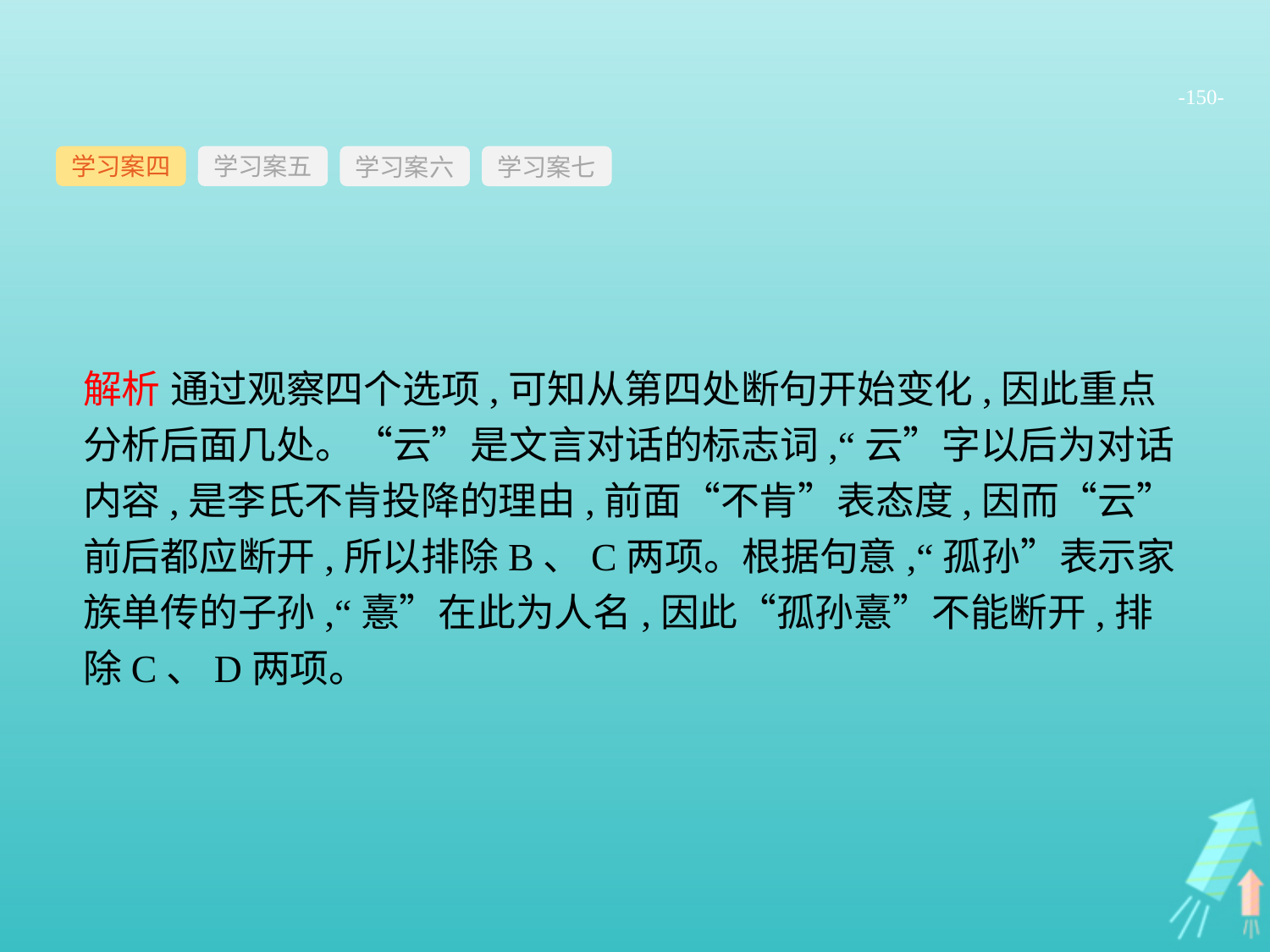

-150-
学习案四
学习案六
学习案七
学习案五
解析 通过观察四个选项,可知从第四处断句开始变化,因此重点分析后面几处。“云”是文言对话的标志词,“云”字以后为对话内容,是李氏不肯投降的理由,前面“不肯”表态度,因而“云”前后都应断开,所以排除B、C两项。根据句意,“孤孙”表示家族单传的子孙,“憙”在此为人名,因此“孤孙憙”不能断开,排除C、D两项。